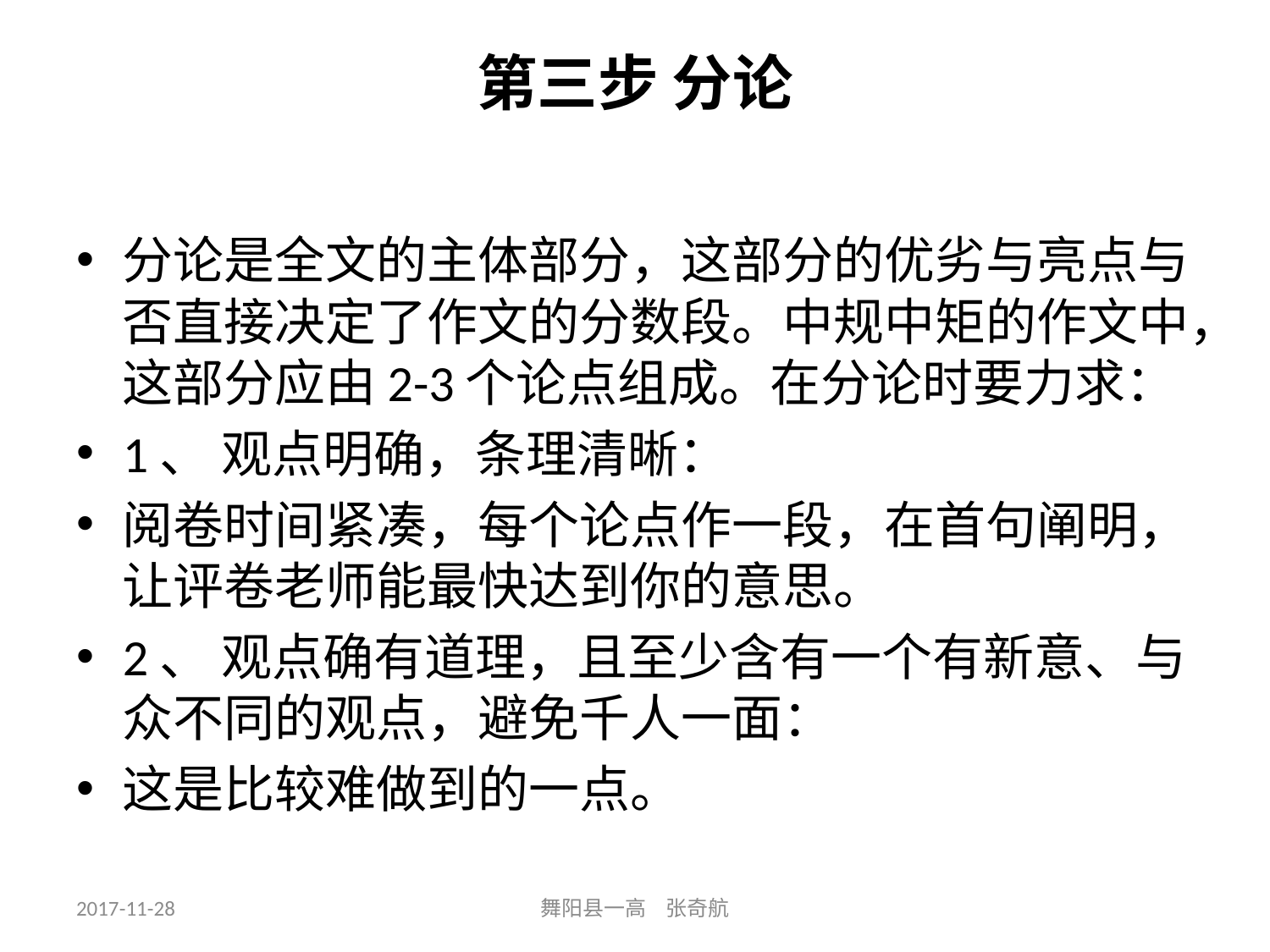

# 第三步 分论
分论是全文的主体部分，这部分的优劣与亮点与否直接决定了作文的分数段。中规中矩的作文中，这部分应由2-3个论点组成。在分论时要力求：
1、 观点明确，条理清晰：
阅卷时间紧凑，每个论点作一段，在首句阐明，让评卷老师能最快达到你的意思。
2、 观点确有道理，且至少含有一个有新意、与众不同的观点，避免千人一面：
这是比较难做到的一点。
2017-11-28
舞阳县一高   张奇航